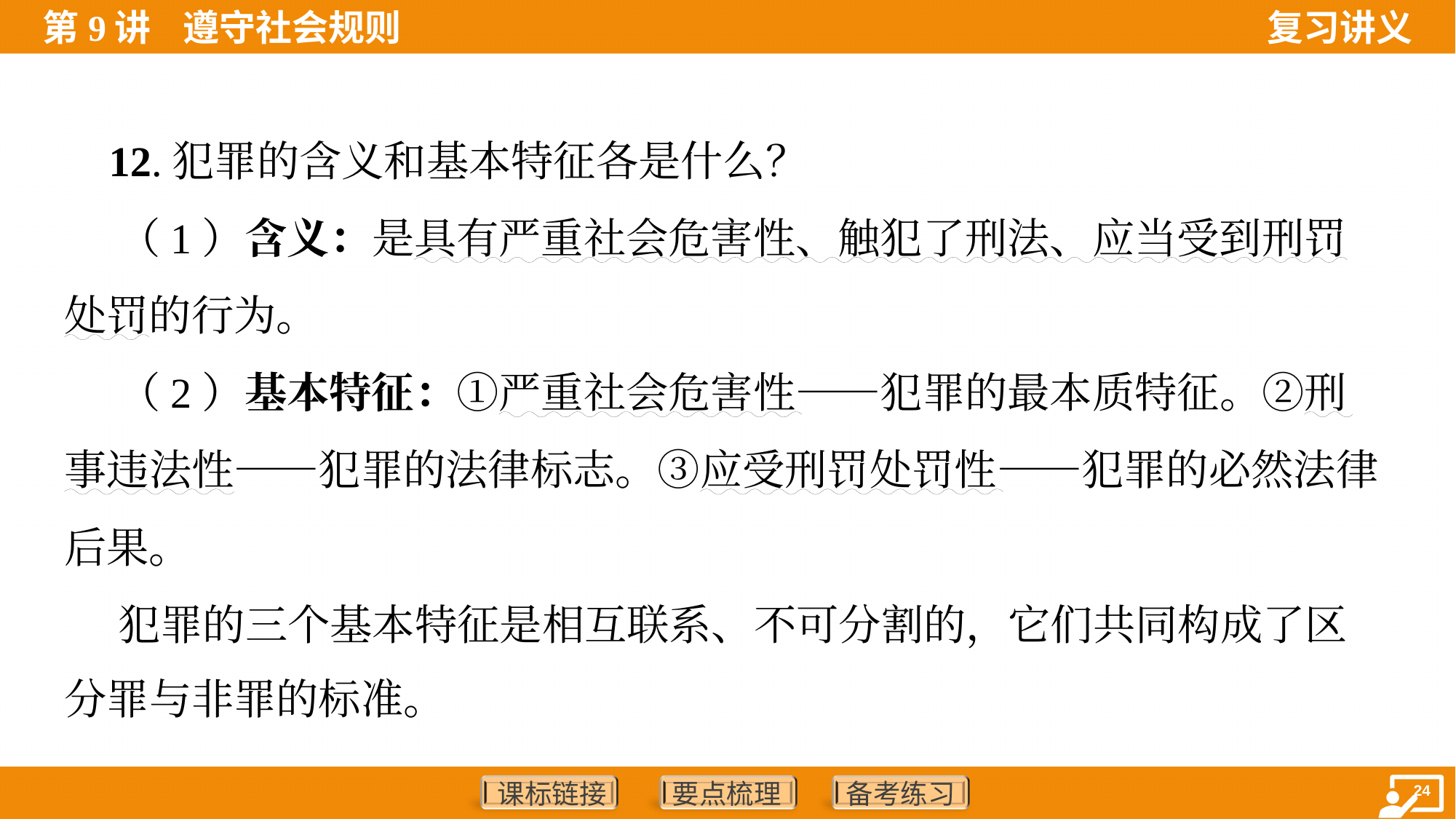

12.犯罪的含义和基本特征各是什么？
    （1）含义：是具有严重社会危害性、触犯了刑法、应当受到刑罚
处罚的行为。
    （2）基本特征：①严重社会危害性——犯罪的最本质特征。②刑
事违法性——犯罪的法律标志。③应受刑罚处罚性——犯罪的必然法律
后果。
    犯罪的三个基本特征是相互联系、不可分割的，它们共同构成了区
分罪与非罪的标准。